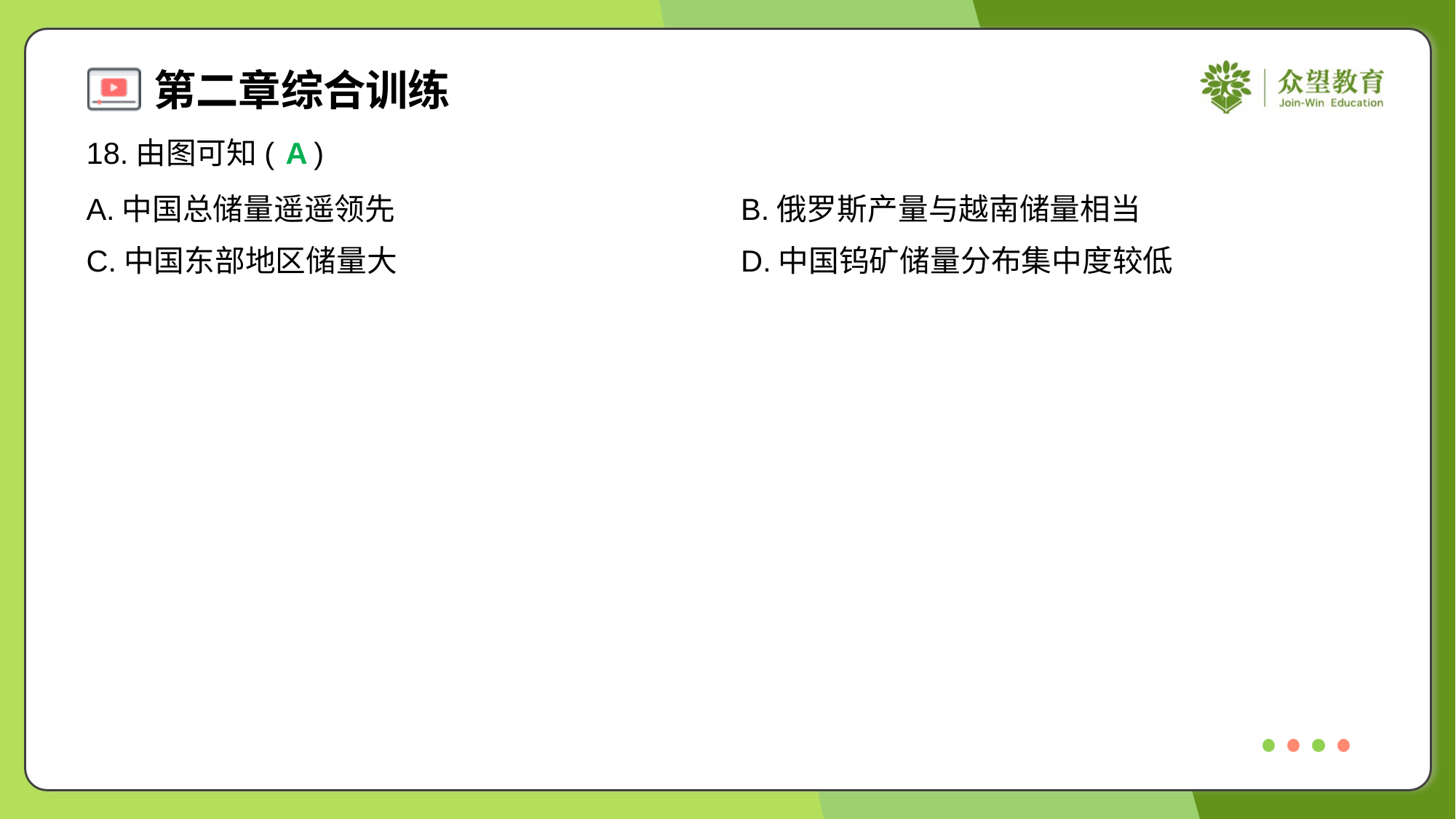

18.由图可知(     )
A
A.中国总储量遥遥领先	B.俄罗斯产量与越南储量相当
C.中国东部地区储量大	D.中国钨矿储量分布集中度较低